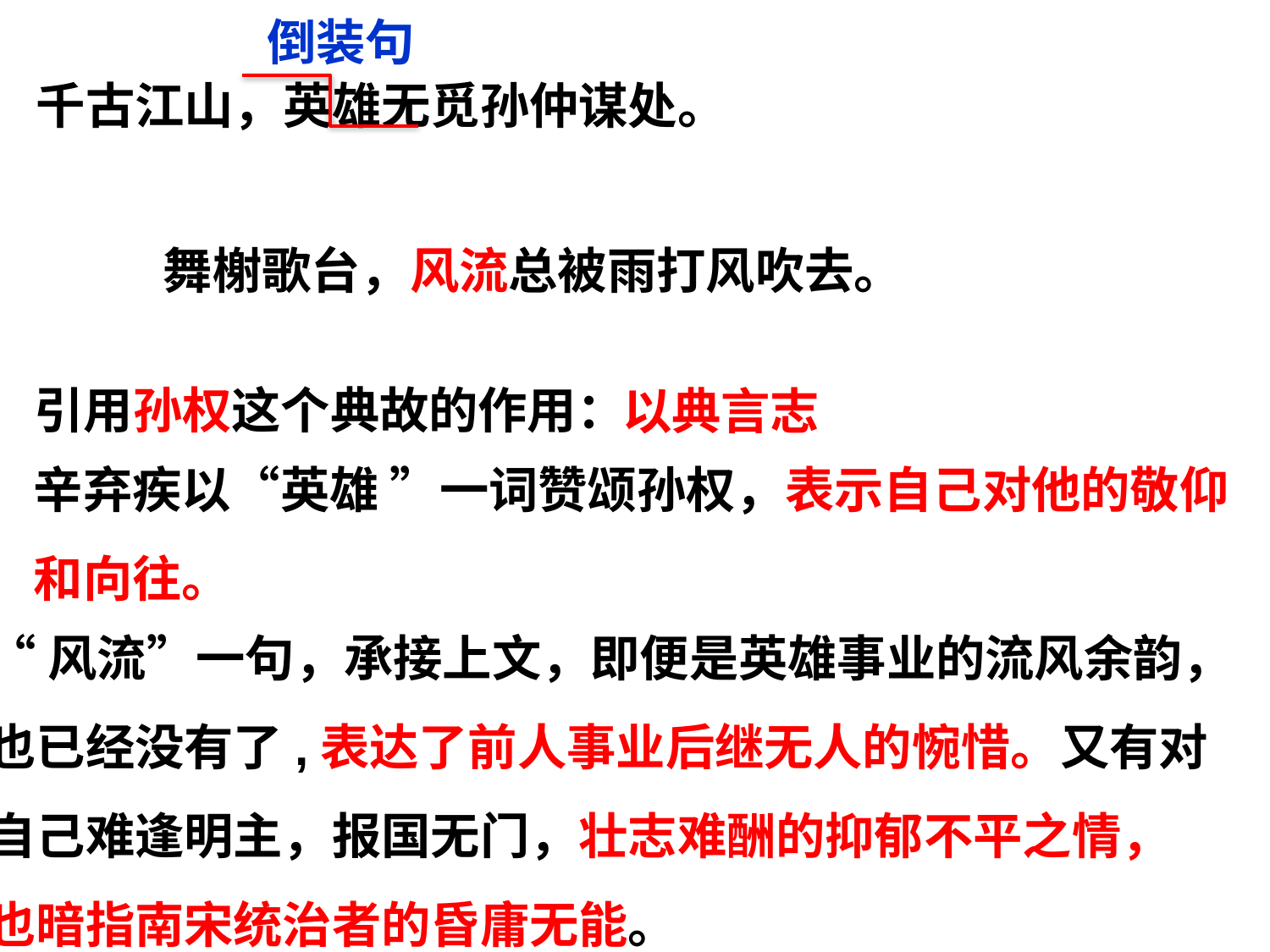

倒装句
千古江山，英雄无觅孙仲谋处。
舞榭歌台，风流总被雨打风吹去。
引用孙权这个典故的作用：
以典言志
辛弃疾以“英雄 ”一词赞颂孙权，表示自己对他的敬仰和向往。

“风流”一句，承接上文，即便是英雄事业的流风余韵，
也已经没有了,表达了前人事业后继无人的惋惜。又有对
自己难逢明主，报国无门，壮志难酬的抑郁不平之情，
也暗指南宋统治者的昏庸无能。